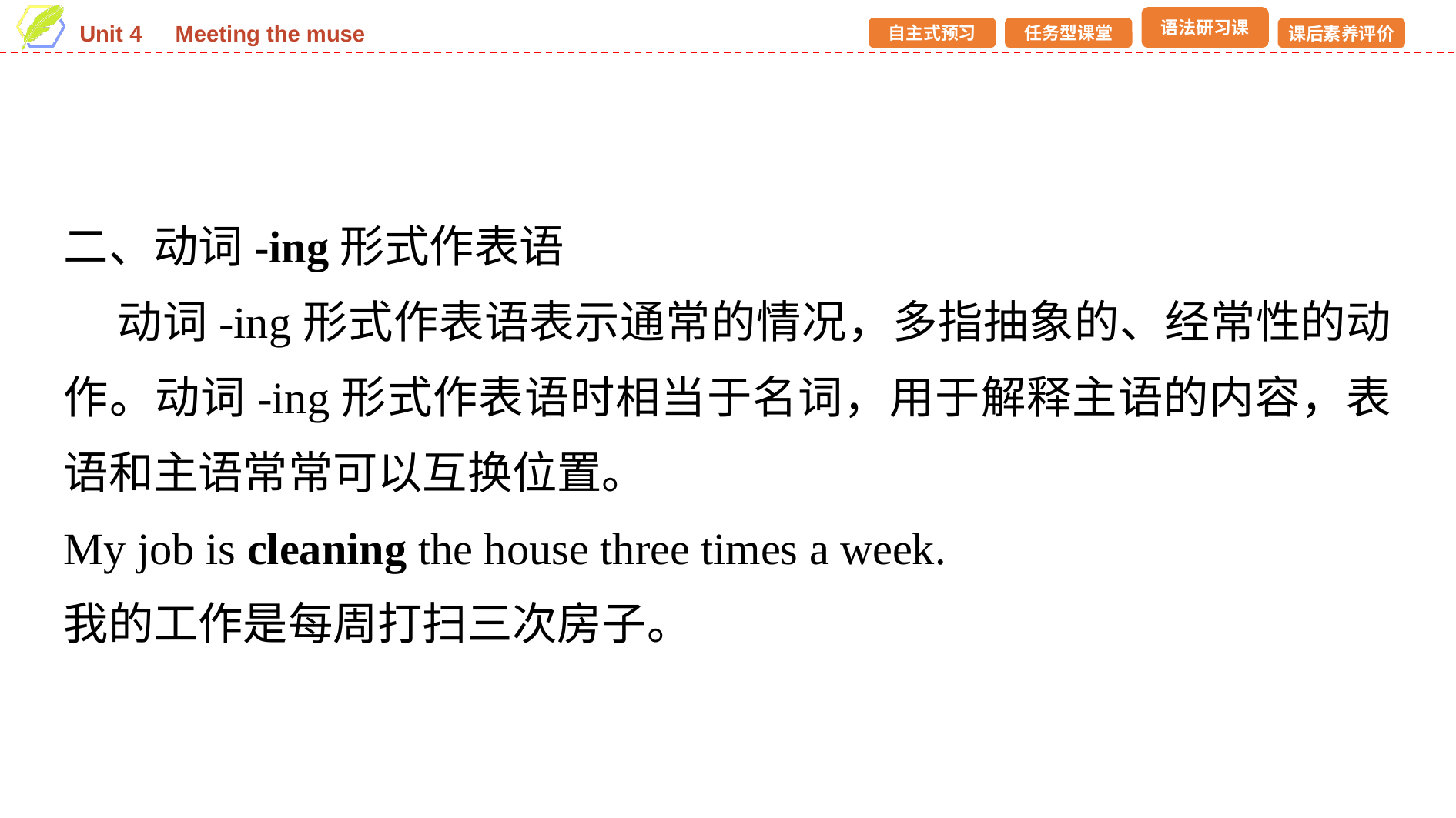

二、动词-ing形式作表语
    动词-ing形式作表语表示通常的情况，多指抽象的、经常性的动作。动词-ing形式作表语时相当于名词，用于解释主语的内容，表语和主语常常可以互换位置。
My job is cleaning the house three times a week.
我的工作是每周打扫三次房子。